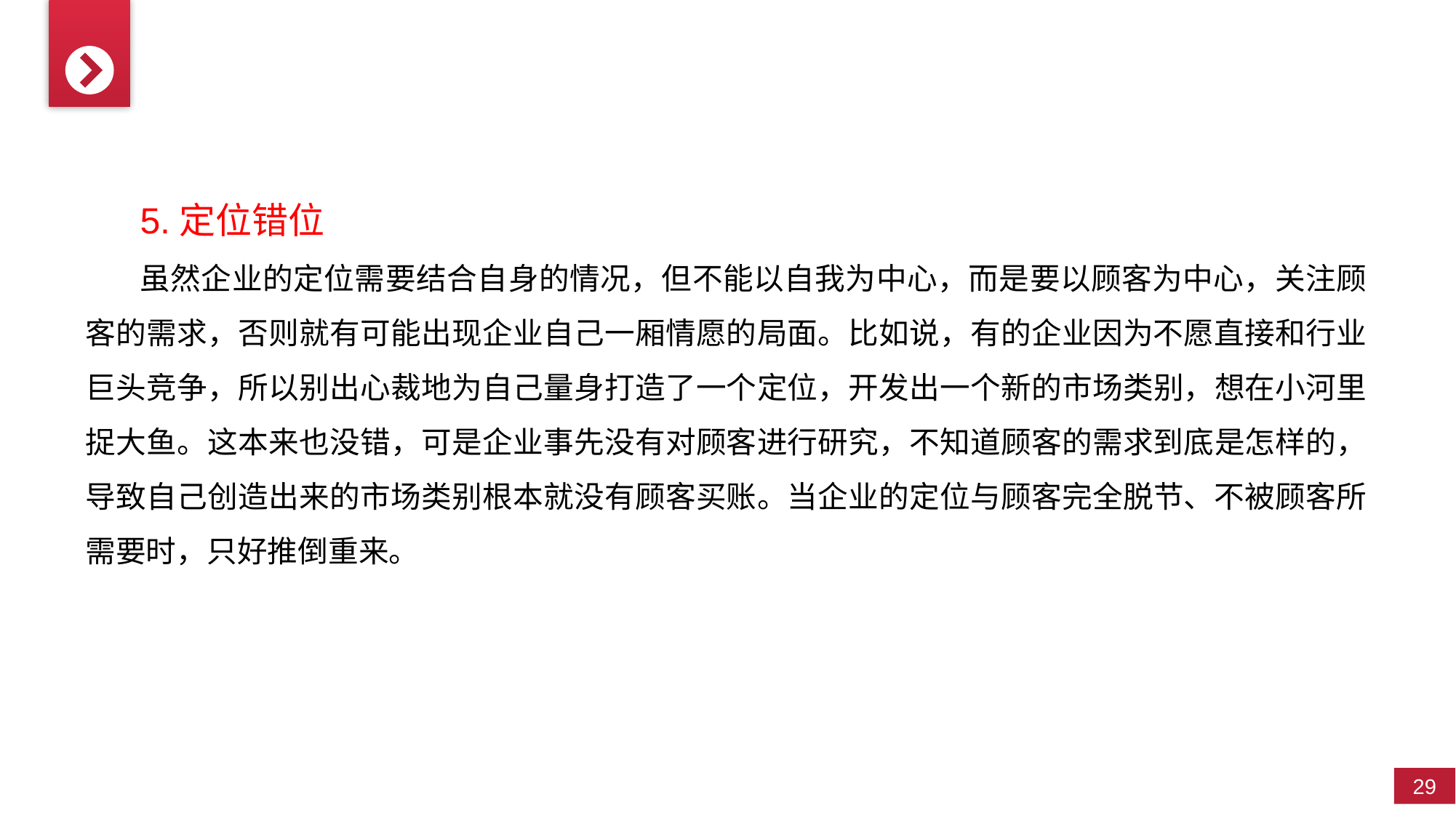

5.定位错位
虽然企业的定位需要结合自身的情况，但不能以自我为中心，而是要以顾客为中心，关注顾客的需求，否则就有可能出现企业自己一厢情愿的局面。比如说，有的企业因为不愿直接和行业巨头竞争，所以别出心裁地为自己量身打造了一个定位，开发出一个新的市场类别，想在小河里捉大鱼。这本来也没错，可是企业事先没有对顾客进行研究，不知道顾客的需求到底是怎样的，导致自己创造出来的市场类别根本就没有顾客买账。当企业的定位与顾客完全脱节、不被顾客所需要时，只好推倒重来。